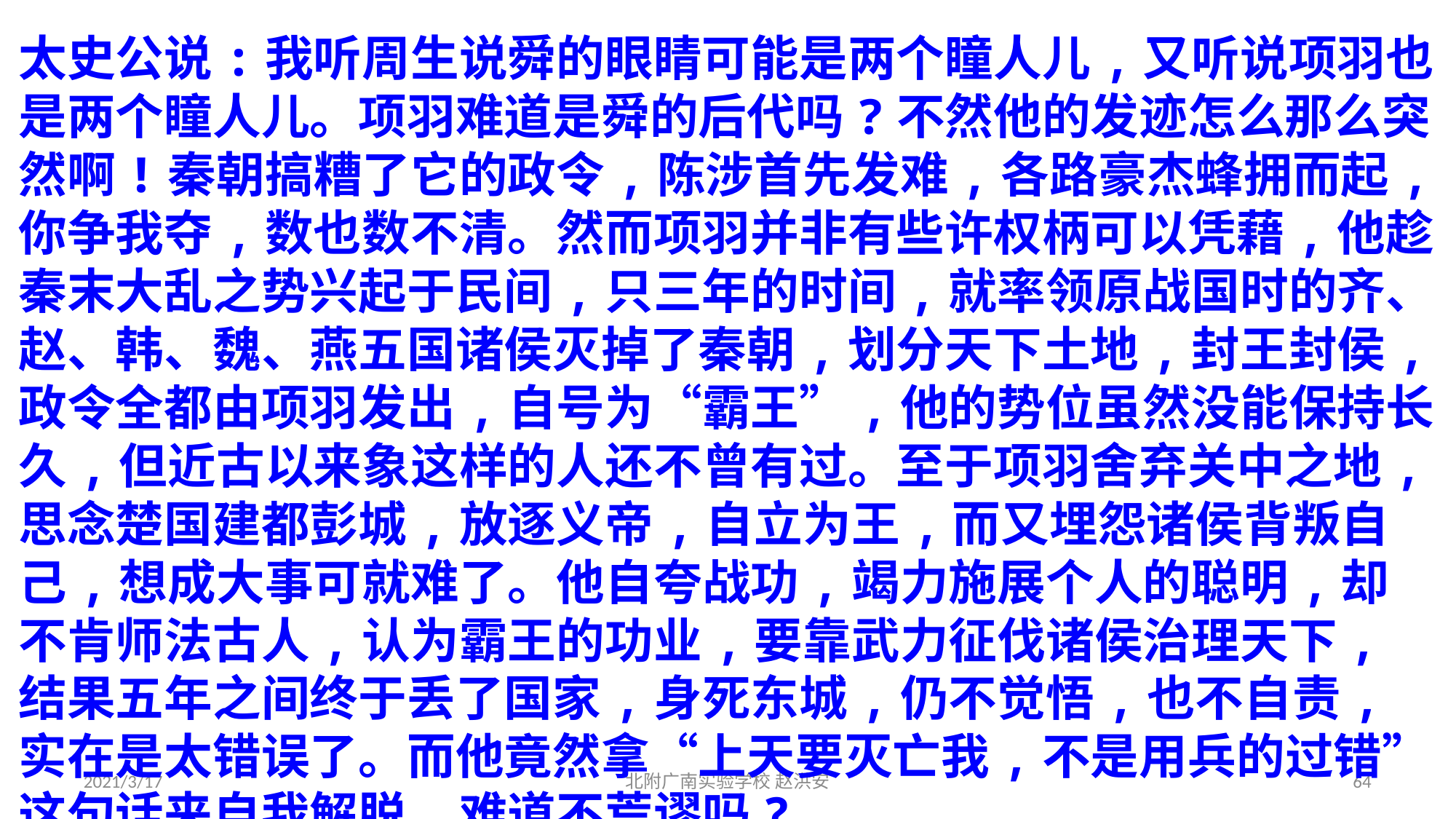

太史公说:我听周生说舜的眼睛可能是两个瞳人儿,又听说项羽也是两个瞳人儿。项羽难道是舜的后代吗?不然他的发迹怎么那么突然啊!秦朝搞糟了它的政令,陈涉首先发难,各路豪杰蜂拥而起,你争我夺,数也数不清。然而项羽并非有些许权柄可以凭藉,他趁秦末大乱之势兴起于民间,只三年的时间,就率领原战国时的齐、赵、韩、魏、燕五国诸侯灭掉了秦朝,划分天下土地,封王封侯,政令全都由项羽发出,自号为“霸王”,他的势位虽然没能保持长久,但近古以来象这样的人还不曾有过。至于项羽舍弃关中之地,思念楚国建都彭城,放逐义帝,自立为王,而又埋怨诸侯背叛自己,想成大事可就难了。他自夸战功,竭力施展个人的聪明,却不肯师法古人,认为霸王的功业,要靠武力征伐诸侯治理天下,结果五年之间终于丢了国家,身死东城,仍不觉悟,也不自责,实在是太错误了。而他竟然拿“上天要灭亡我,不是用兵的过错”这句话来自我解脱,难道不荒谬吗?
2021/3/17
北附广南实验学校 赵洪安
64